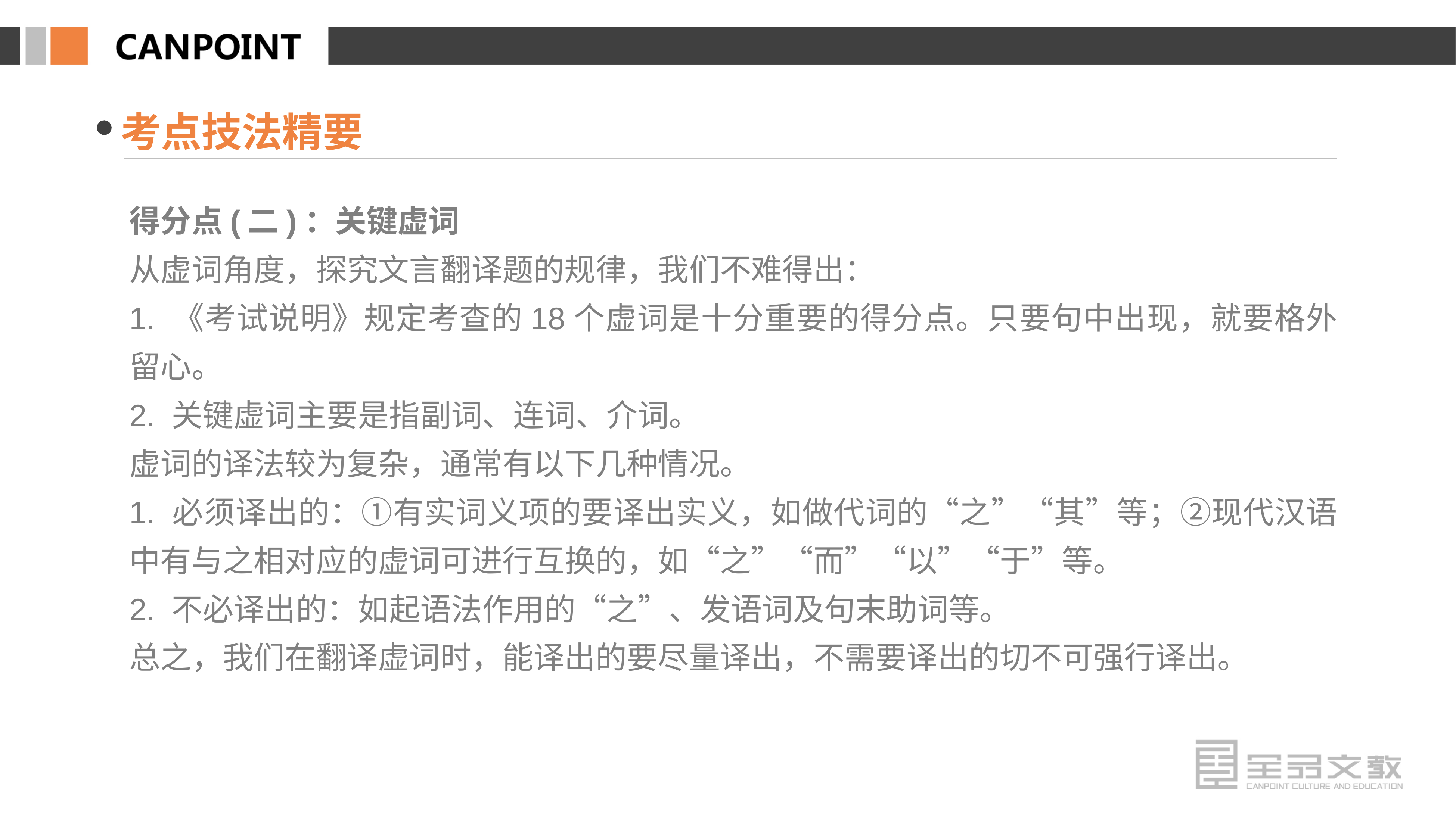

考点技法精要

得分点(二)：关键虚词
从虚词角度，探究文言翻译题的规律，我们不难得出：
1. 《考试说明》规定考查的18个虚词是十分重要的得分点。只要句中出现，就要格外留心。
2. 关键虚词主要是指副词、连词、介词。
虚词的译法较为复杂，通常有以下几种情况。
1. 必须译出的：①有实词义项的要译出实义，如做代词的“之”“其”等；②现代汉语中有与之相对应的虚词可进行互换的，如“之”“而”“以”“于”等。
2. 不必译出的：如起语法作用的“之”、发语词及句末助词等。
总之，我们在翻译虚词时，能译出的要尽量译出，不需要译出的切不可强行译出。